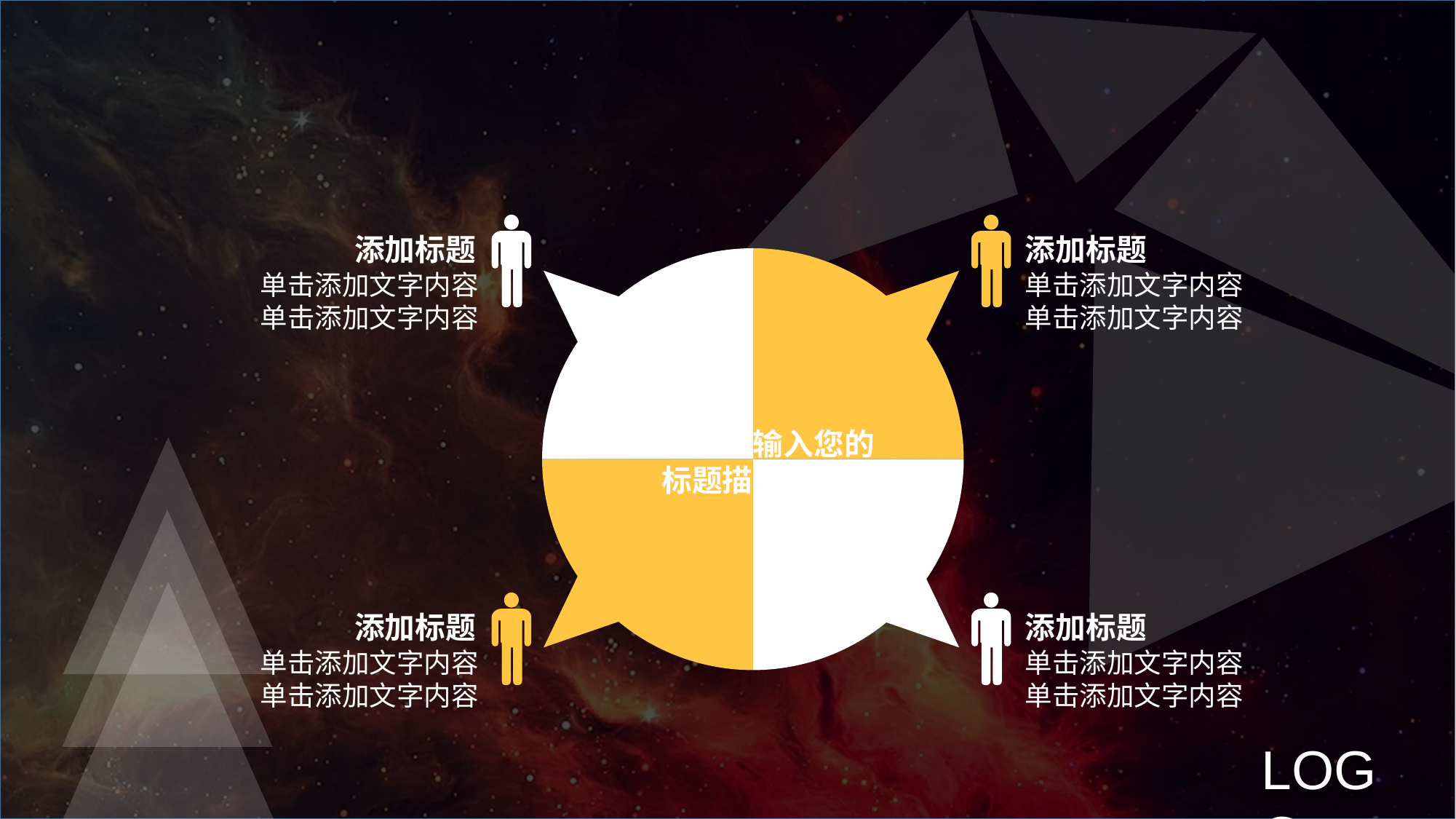

添加标题
添加标题

### Chart

| Category | 销售额 |
|---|---|
| 第一季度 | 4.0 |
| 第二季度 | 4.0 |
| 第三季度 | 4.0 |
| 第四季度 | 4.0 |

单击添加文字内容
单击添加文字内容
单击添加文字内容
单击添加文字内容
单击此处输入您的标题描述内容

添加标题
添加标题
单击添加文字内容
单击添加文字内容
单击添加文字内容
单击添加文字内容
LOGO